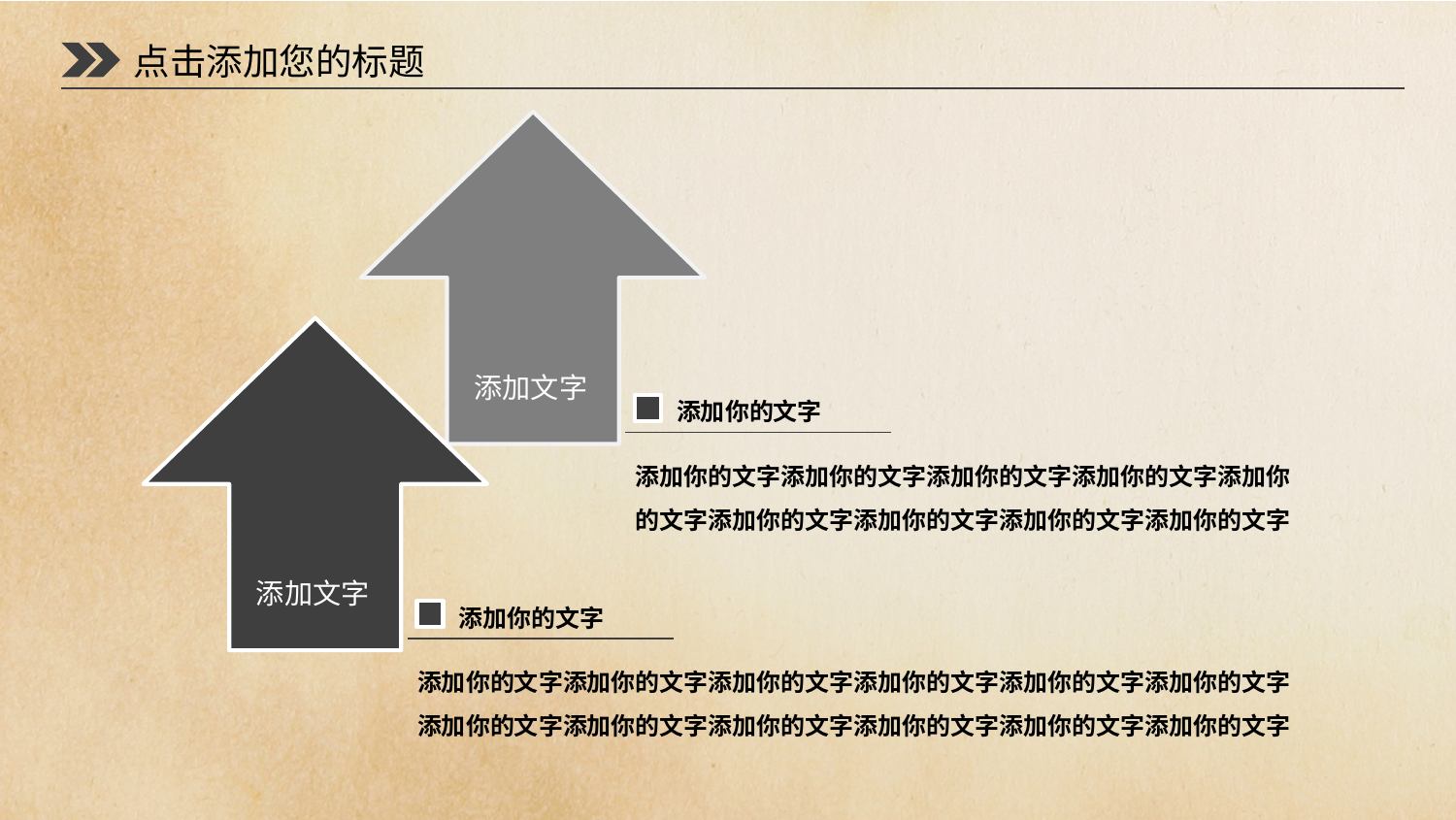

点击添加您的标题

添加文字
添加你的文字

添加你的文字添加你的文字添加你的文字添加你的文字添加你的文字添加你的文字添加你的文字添加你的文字添加你的文字
添加文字
添加你的文字

添加你的文字添加你的文字添加你的文字添加你的文字添加你的文字添加你的文字添加你的文字添加你的文字添加你的文字添加你的文字添加你的文字添加你的文字